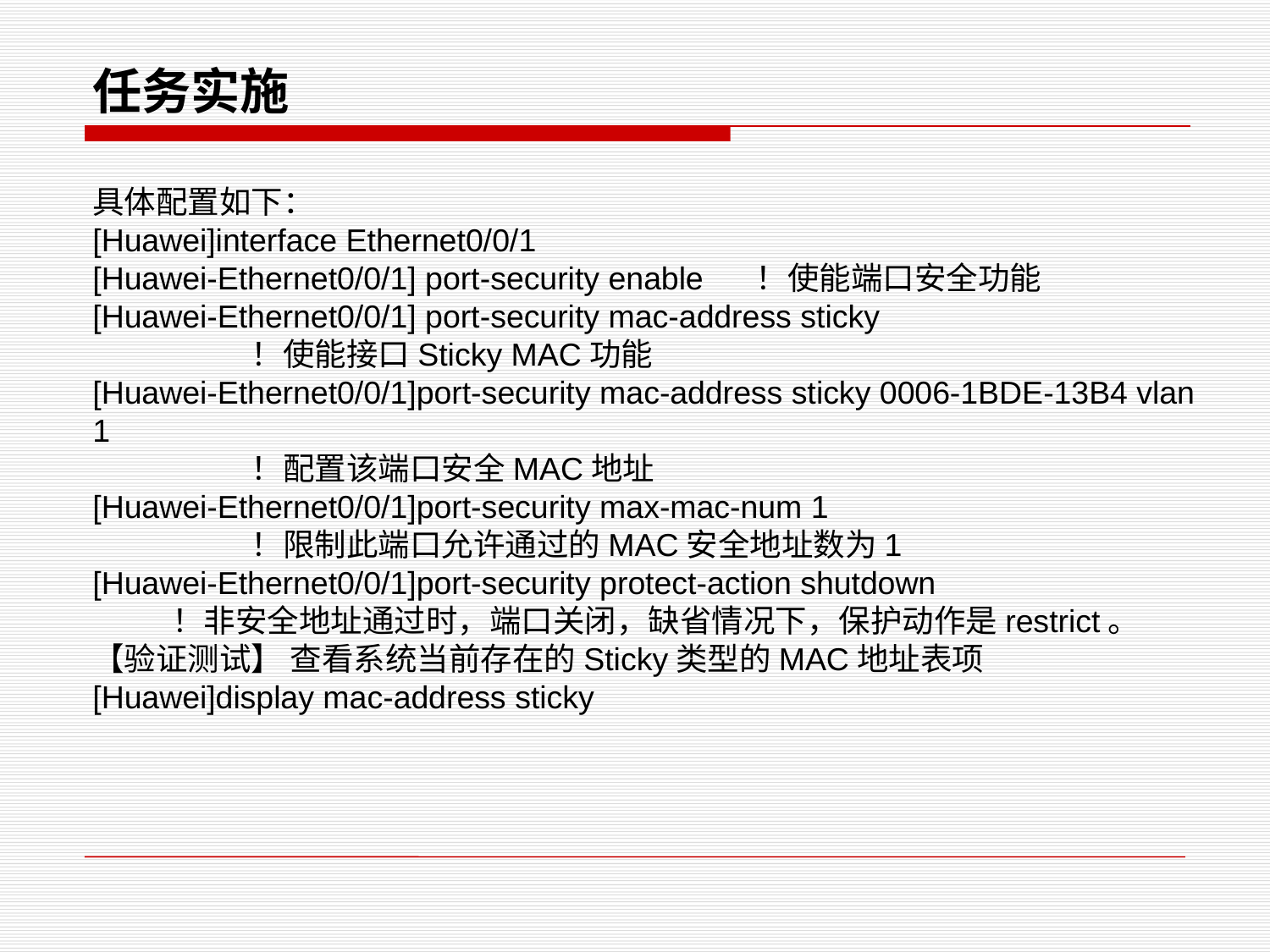

任务实施
具体配置如下：
[Huawei]interface Ethernet0/0/1
[Huawei-Ethernet0/0/1] port-security enable     ！使能端口安全功能
[Huawei-Ethernet0/0/1] port-security mac-address sticky
                     ！使能接口Sticky MAC功能
[Huawei-Ethernet0/0/1]port-security mac-address sticky 0006-1BDE-13B4 vlan 1
                     ！配置该端口安全MAC地址
[Huawei-Ethernet0/0/1]port-security max-mac-num 1
                     ！限制此端口允许通过的MAC安全地址数为1
[Huawei-Ethernet0/0/1]port-security protect-action shutdown
          ！非安全地址通过时，端口关闭，缺省情况下，保护动作是restrict。
【验证测试】 查看系统当前存在的Sticky类型的MAC地址表项
[Huawei]display mac-address sticky
125